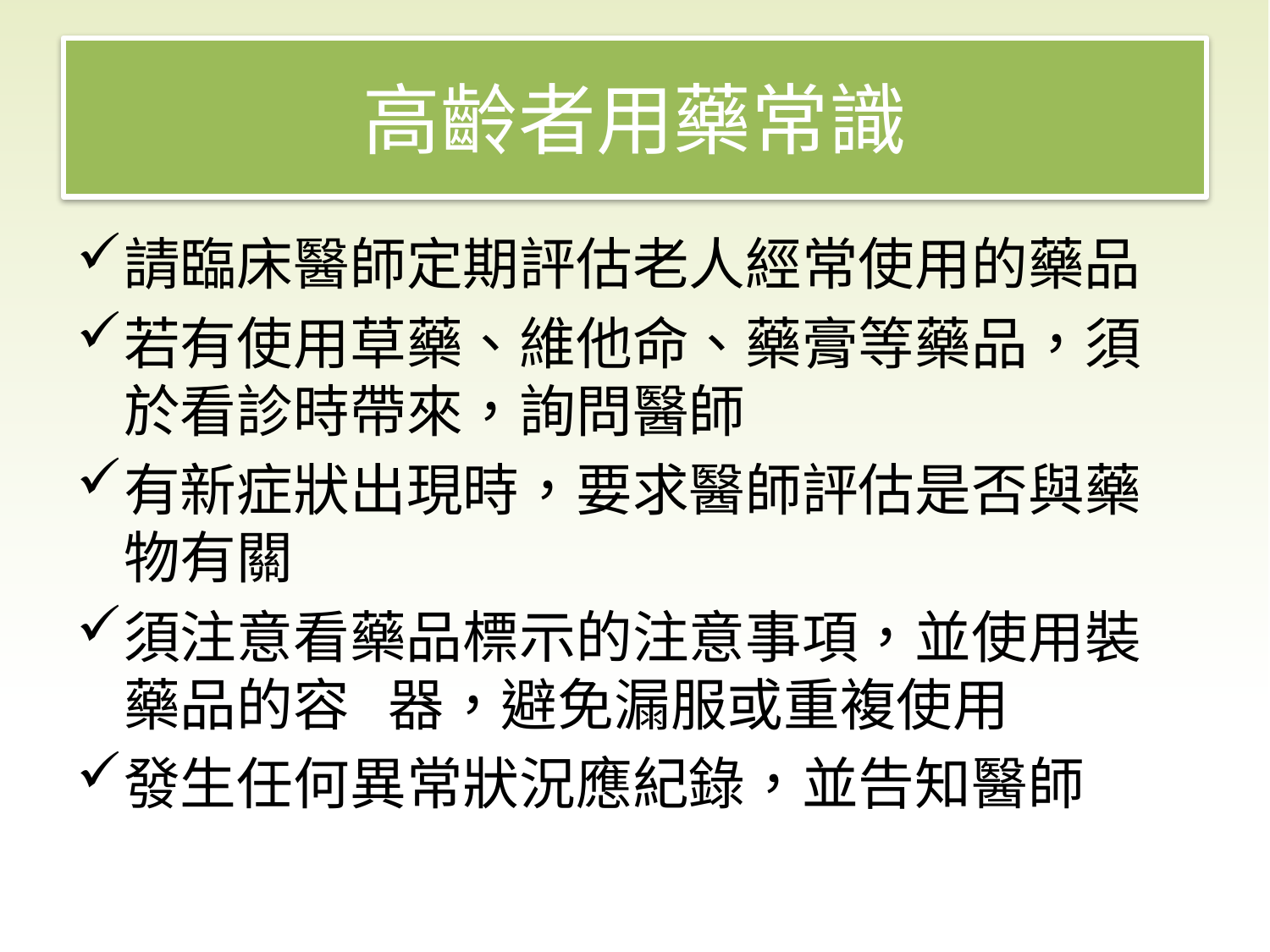

# 高齡者用藥常識
請臨床醫師定期評估老人經常使用的藥品
若有使用草藥、維他命、藥膏等藥品，須於看診時帶來，詢問醫師
有新症狀出現時，要求醫師評估是否與藥物有關
須注意看藥品標示的注意事項，並使用裝藥品的容   器，避免漏服或重複使用
發生任何異常狀況應紀錄，並告知醫師